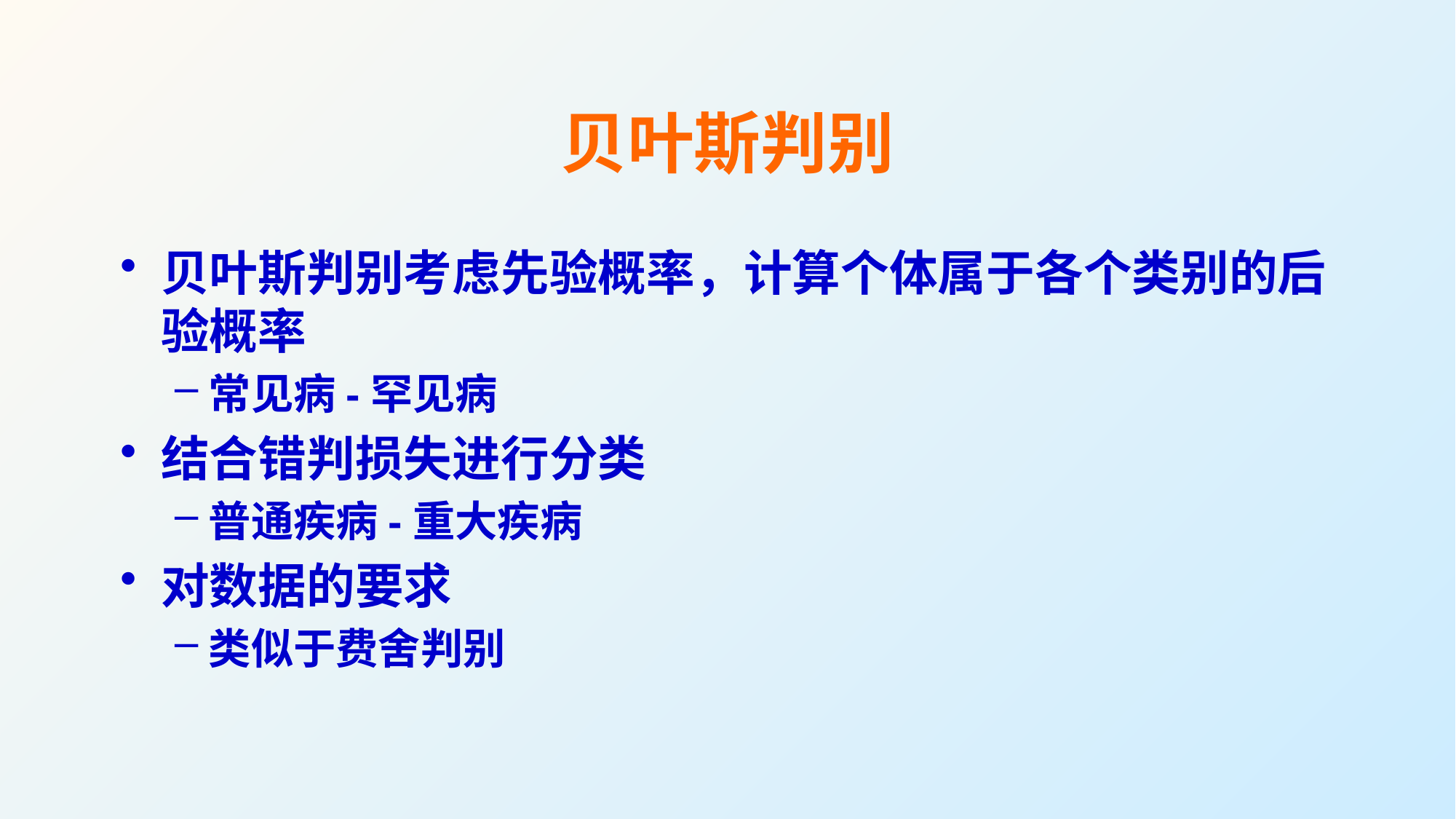

# 贝叶斯判别
贝叶斯判别考虑先验概率，计算个体属于各个类别的后验概率
常见病-罕见病
结合错判损失进行分类
普通疾病-重大疾病
对数据的要求
类似于费舍判别